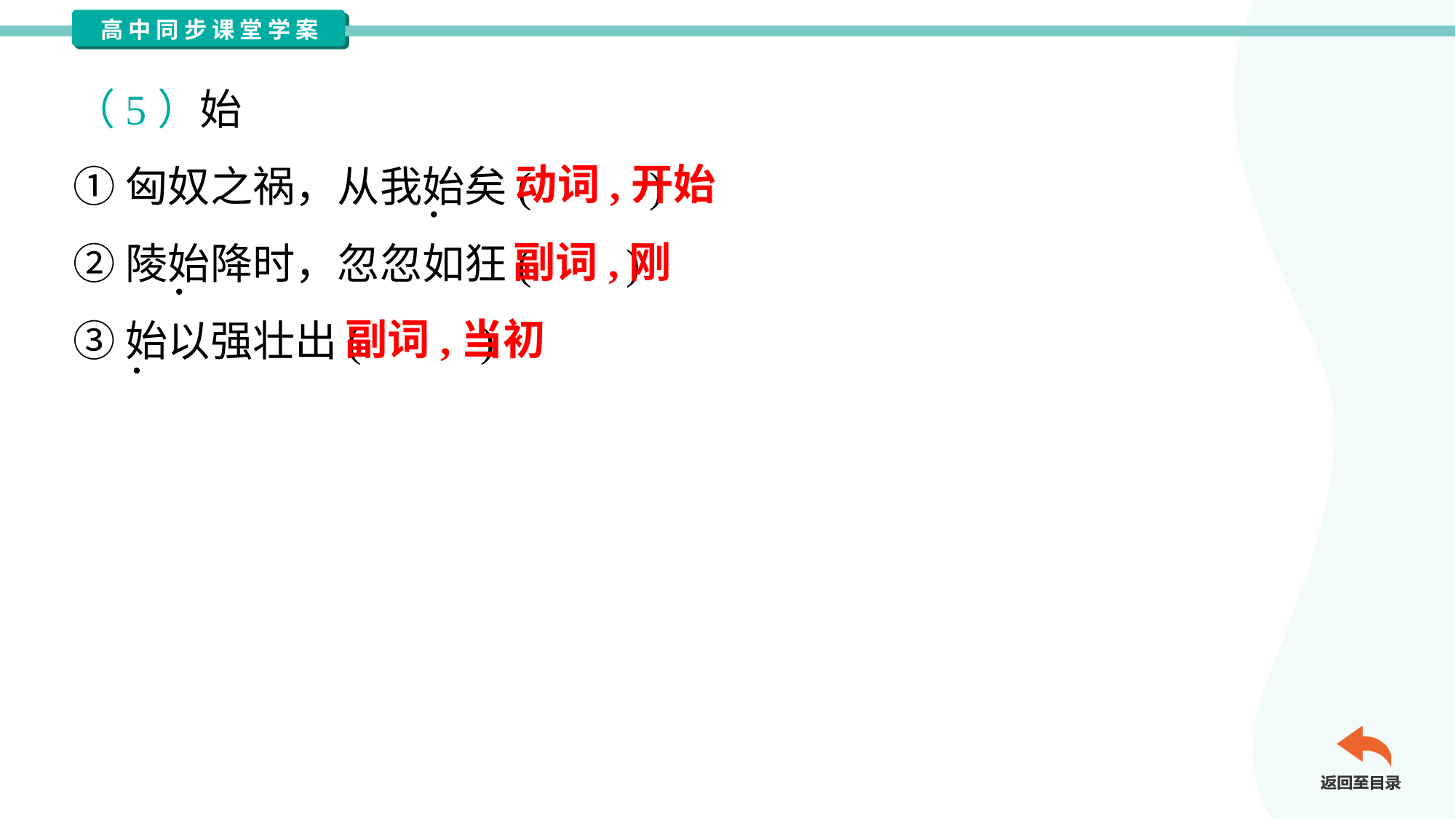

（5）始
①匈奴之祸，从我始矣(          )
②陵始降时，忽忽如狂(        )
③始以强壮出(          )
动词,开始
副词,刚

副词,当初